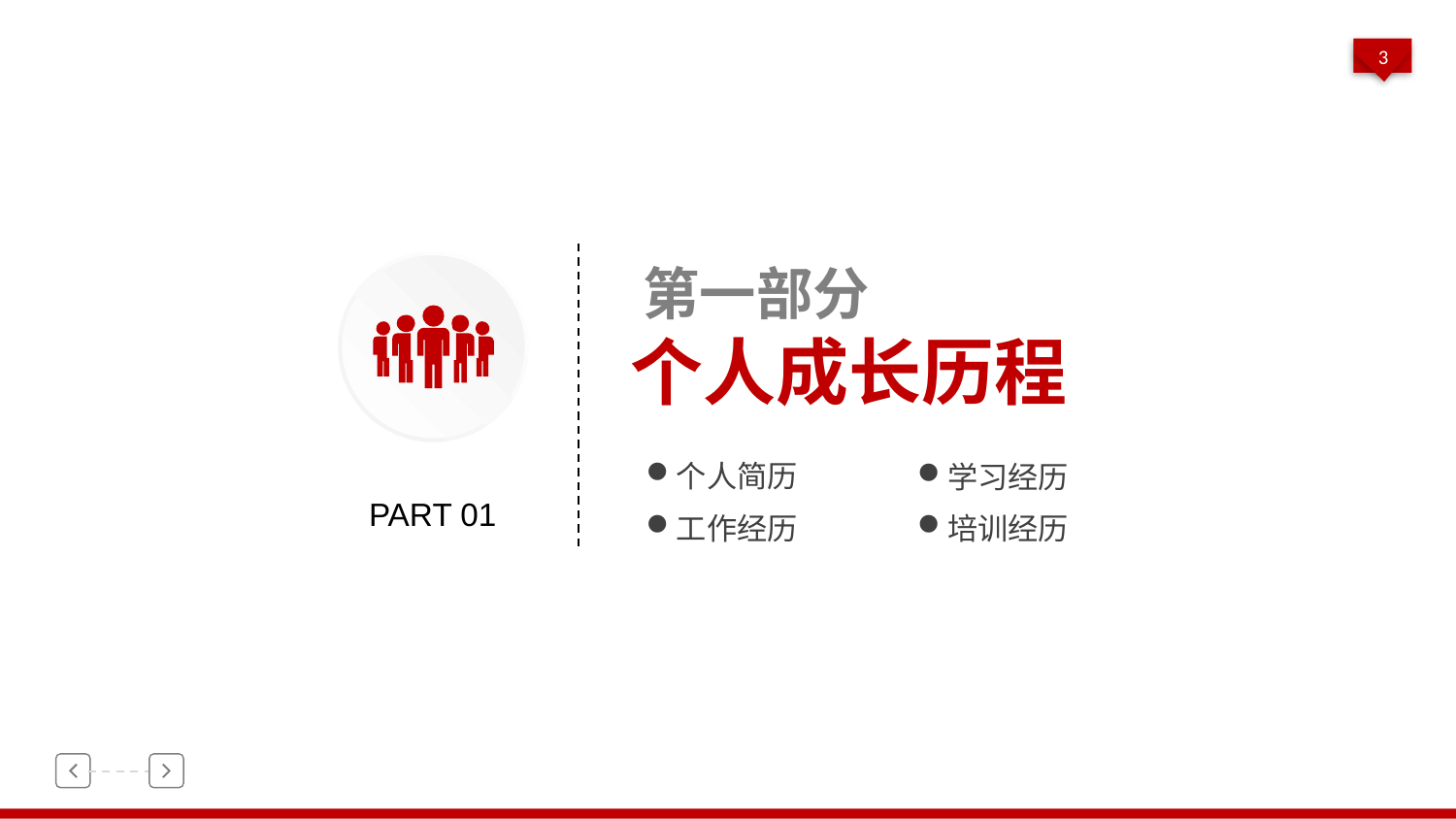

第一部分
个人成长历程

个人简历
学习经历
PART 01
工作经历
培训经历